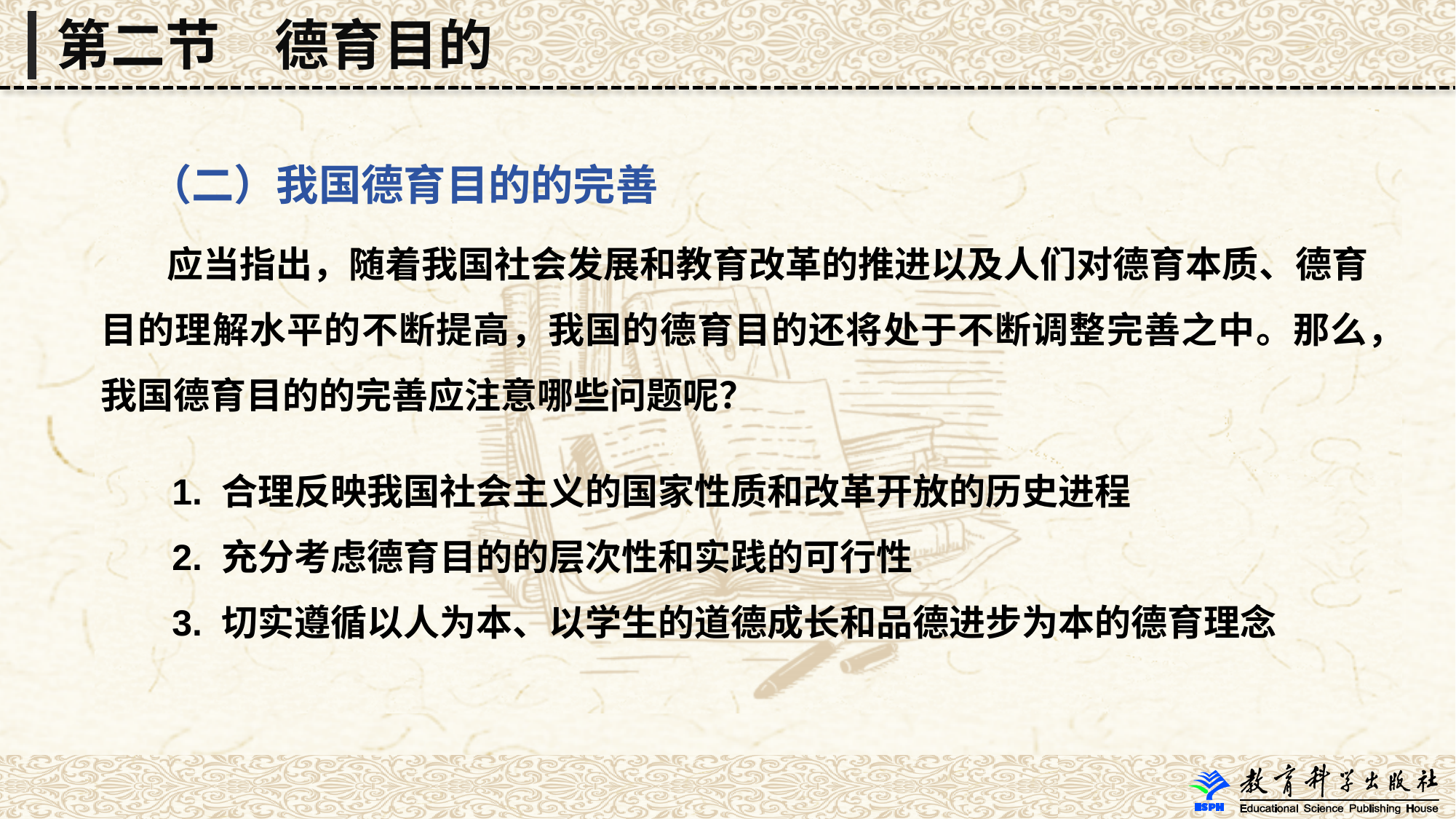

第二节　德育目的
    （二）我国德育目的的完善

       应当指出，随着我国社会发展和教育改革的推进以及人们对德育本质、德育目的理解水平的不断提高，我国的德育目的还将处于不断调整完善之中。那么，我国德育目的的完善应注意哪些问题呢？

       1. 合理反映我国社会主义的国家性质和改革开放的历史进程
       2. 充分考虑德育目的的层次性和实践的可行性
       3. 切实遵循以人为本、以学生的道德成长和品德进步为本的德育理念